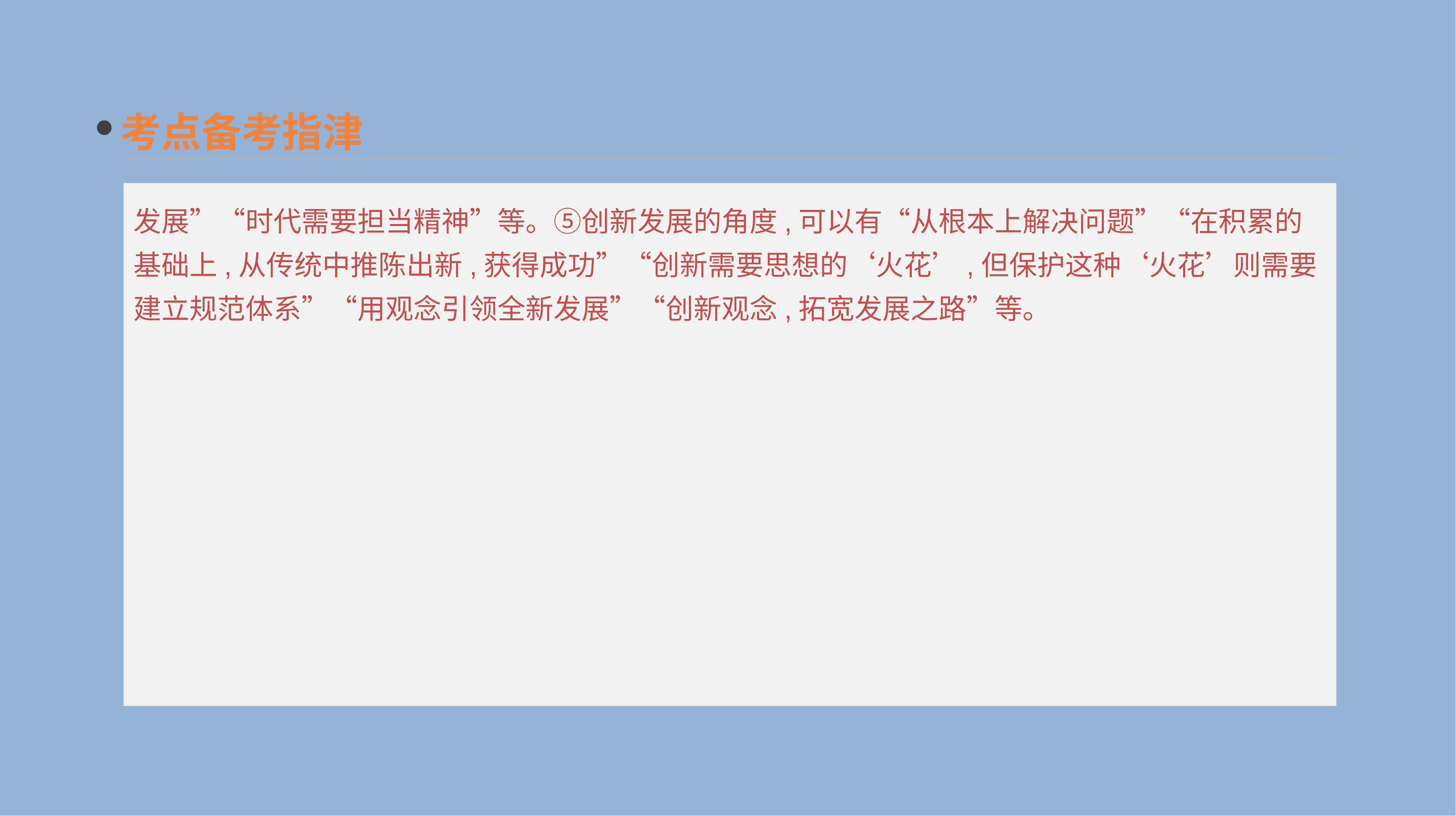

考点备考指津

发展”“时代需要担当精神”等。⑤创新发展的角度,可以有“从根本上解决问题”“在积累的基础上,从传统中推陈出新,获得成功”“创新需要思想的‘火花’,但保护这种‘火花’则需要建立规范体系”“用观念引领全新发展”“创新观念,拓宽发展之路”等。